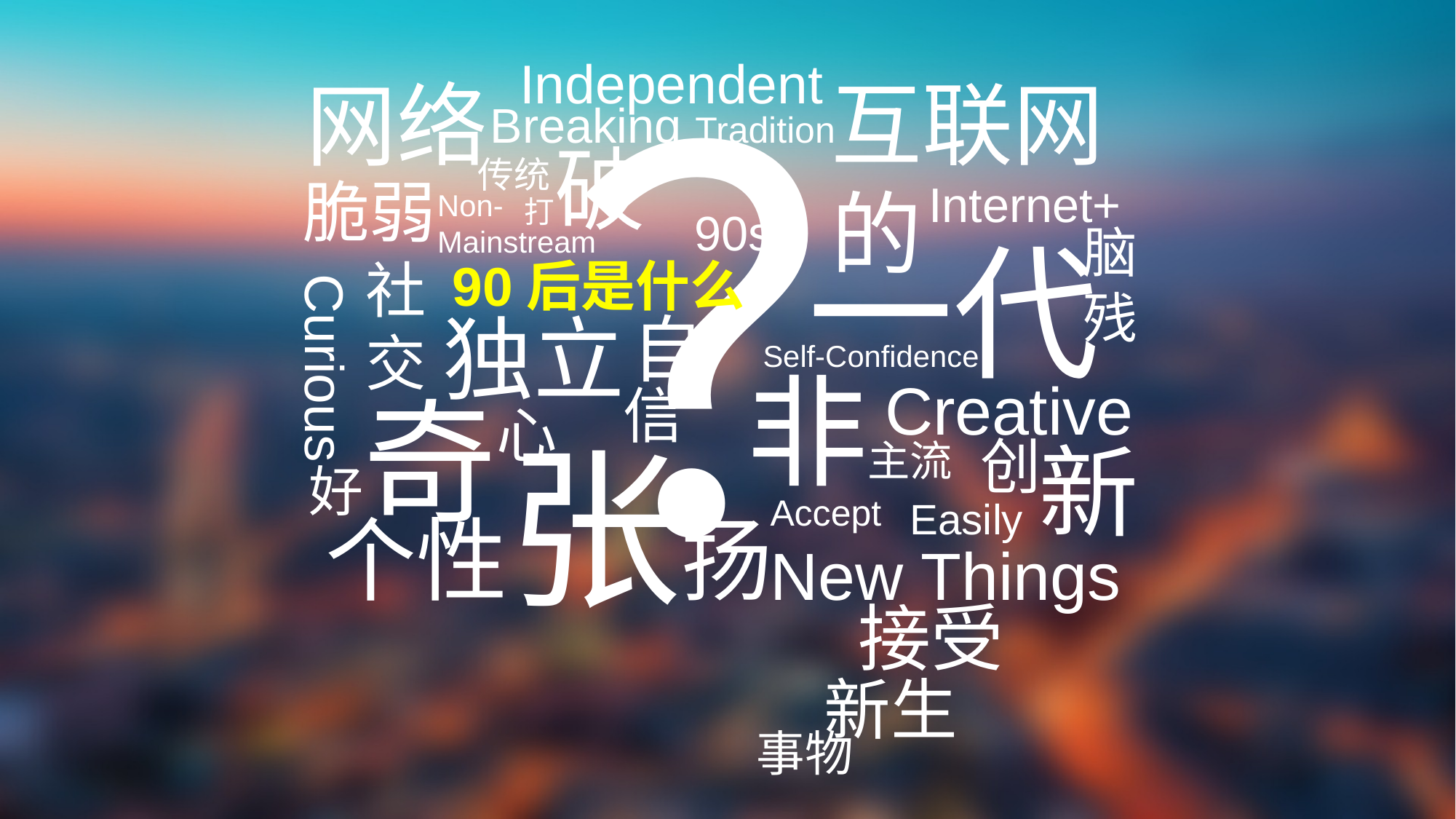

？
Independent
互联网
的
网络
Breaking Tradition
打破
传统
脆弱
Internet+
Non-Mainstream
90s
脑残
一代
90后是什么
社交
Curious
独立
自
Self-Confidence
非主流
Creative
信
好奇
心
个性张扬
创
新
Accept
New Things
Easily
接受
新生
事物